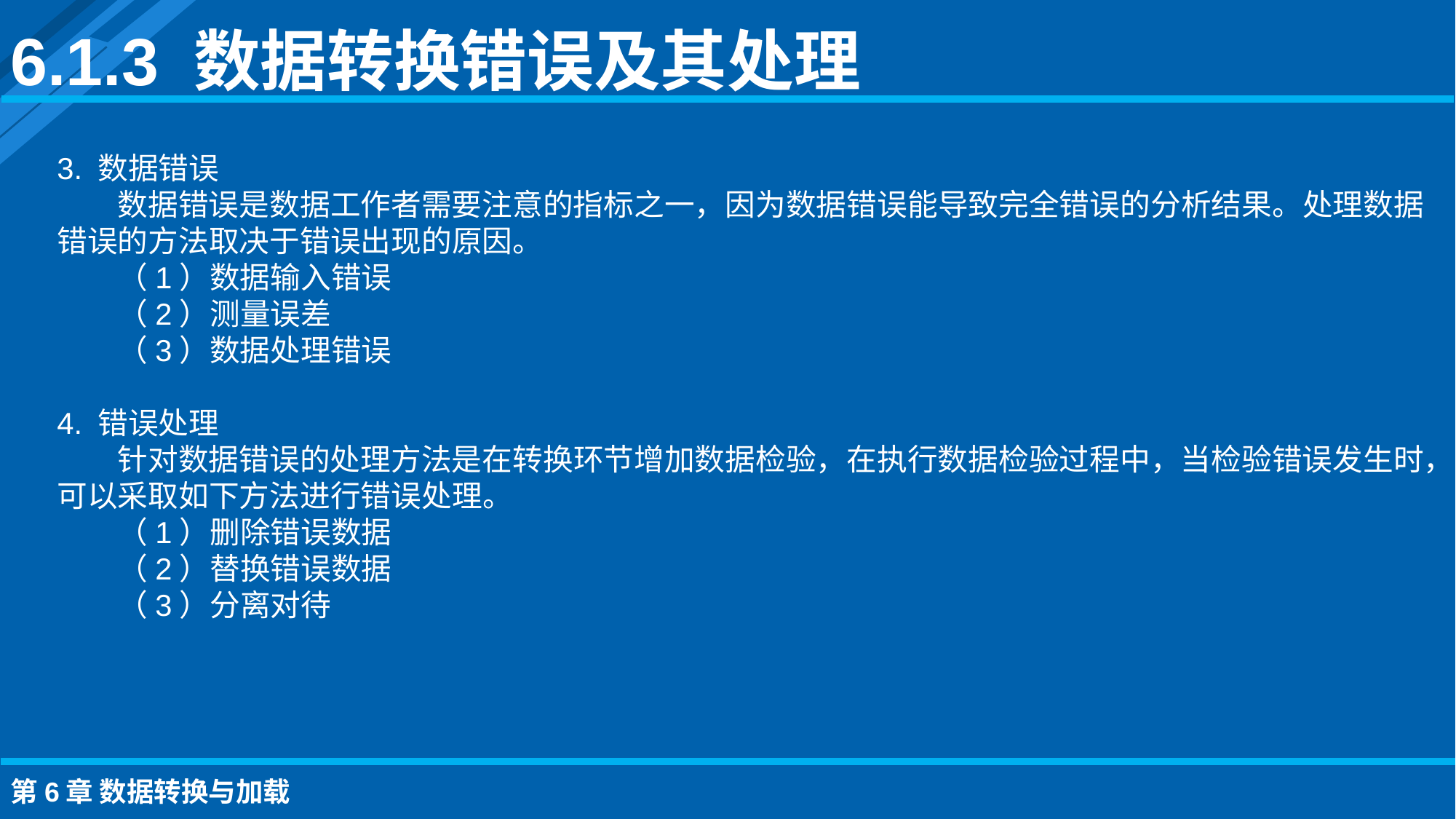

6.1.3 数据转换错误及其处理

3. 数据错误
数据错误是数据工作者需要注意的指标之一，因为数据错误能导致完全错误的分析结果。处理数据错误的方法取决于错误出现的原因。
（1）数据输入错误
（2）测量误差
（3）数据处理错误

4. 错误处理
针对数据错误的处理方法是在转换环节增加数据检验，在执行数据检验过程中，当检验错误发生时，可以采取如下方法进行错误处理。
（1）删除错误数据
（2）替换错误数据
（3）分离对待
第6章 数据转换与加载